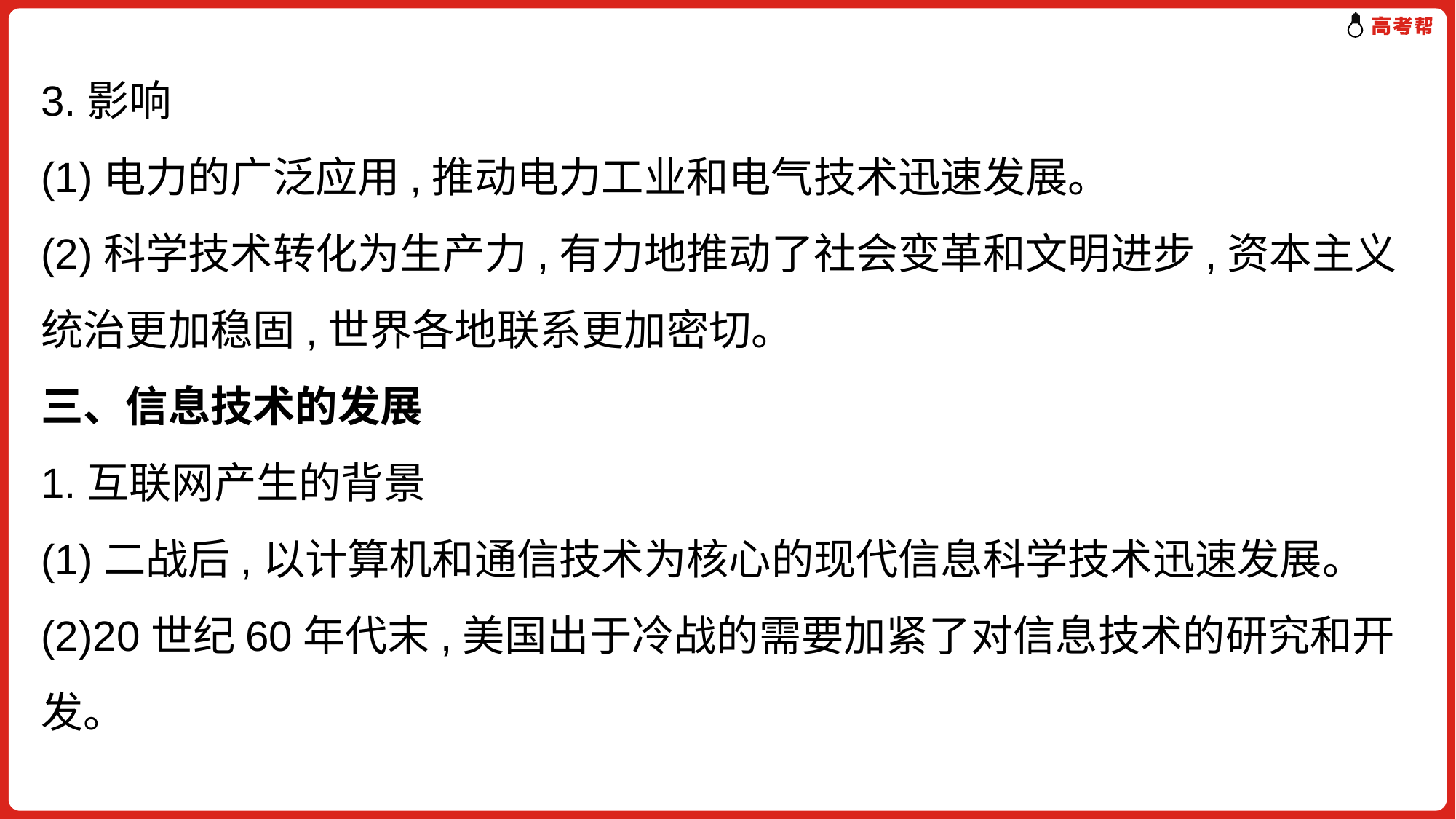

# 3.影响 (1)电力的广泛应用,推动电力工业和电气技术迅速发展。 (2)科学技术转化为生产力,有力地推动了社会变革和文明进步,资本主义统治更加稳固,世界各地联系更加密切。 三、信息技术的发展 1.互联网产生的背景 (1)二战后,以计算机和通信技术为核心的现代信息科学技术迅速发展。 (2)20世纪60年代末,美国出于冷战的需要加紧了对信息技术的研究和开发。